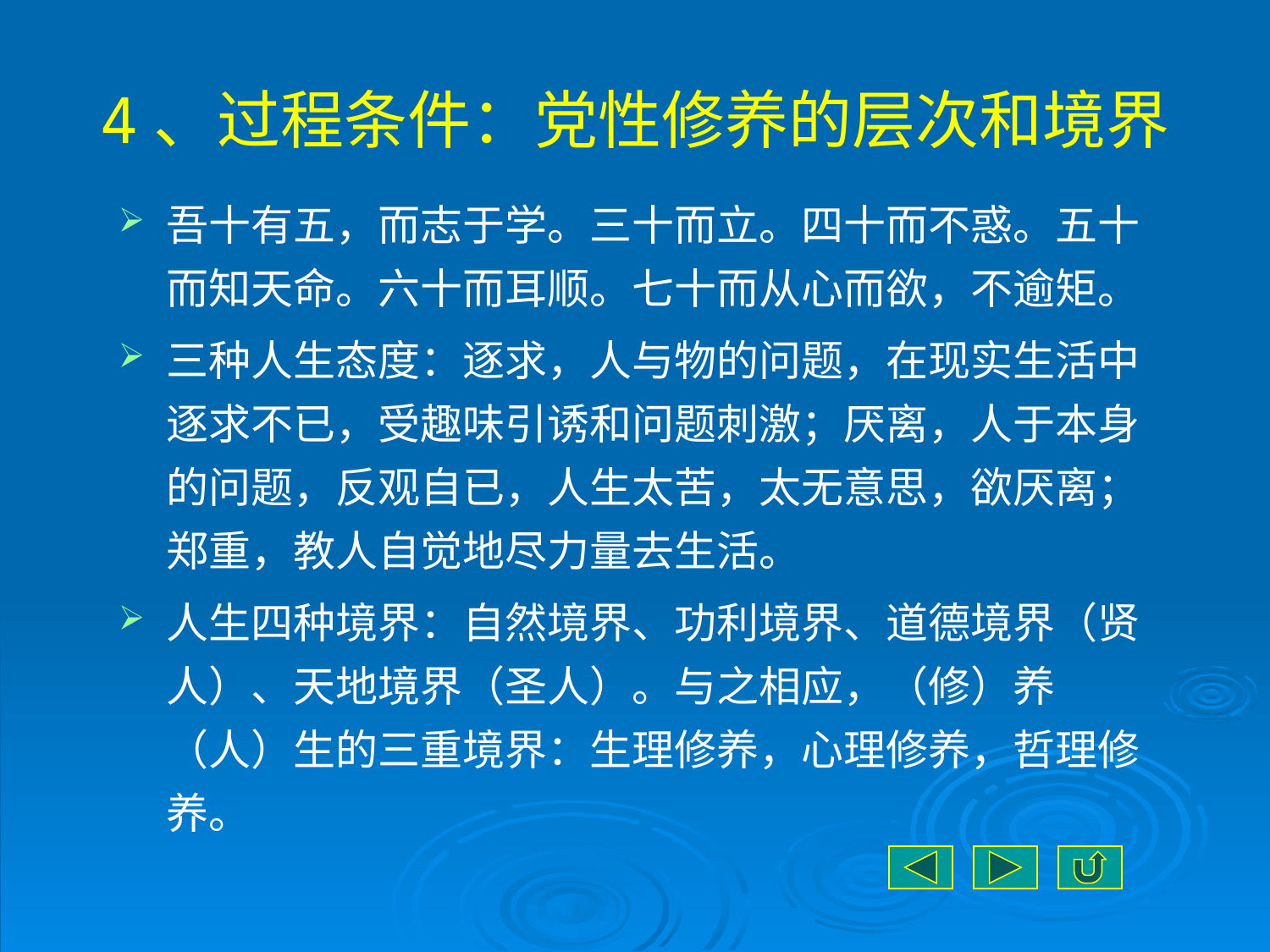

# 4、过程条件：党性修养的层次和境界
吾十有五，而志于学。三十而立。四十而不惑。五十而知天命。六十而耳顺。七十而从心而欲，不逾矩。
三种人生态度：逐求，人与物的问题，在现实生活中逐求不已，受趣味引诱和问题刺激；厌离，人于本身的问题，反观自已，人生太苦，太无意思，欲厌离；郑重，教人自觉地尽力量去生活。
人生四种境界：自然境界、功利境界、道德境界（贤人）、天地境界（圣人）。与之相应，（修）养（人）生的三重境界：生理修养，心理修养，哲理修养。